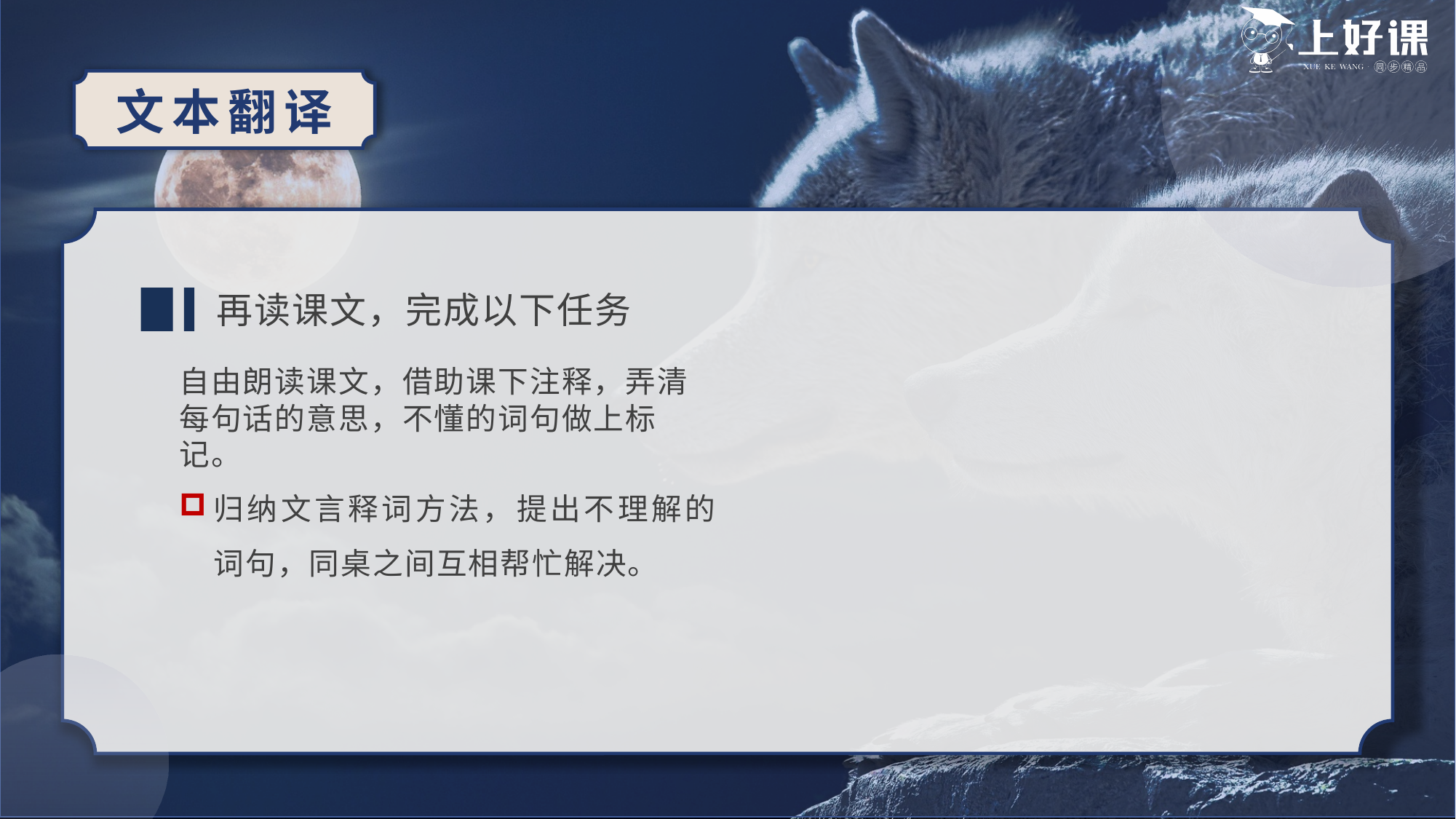

文本翻译
再读课文，完成以下任务

自由朗读课文，借助课下注释，弄清每句话的意思，不懂的词句做上标记。
归纳文言释词方法，提出不理解的词句，同桌之间互相帮忙解决。